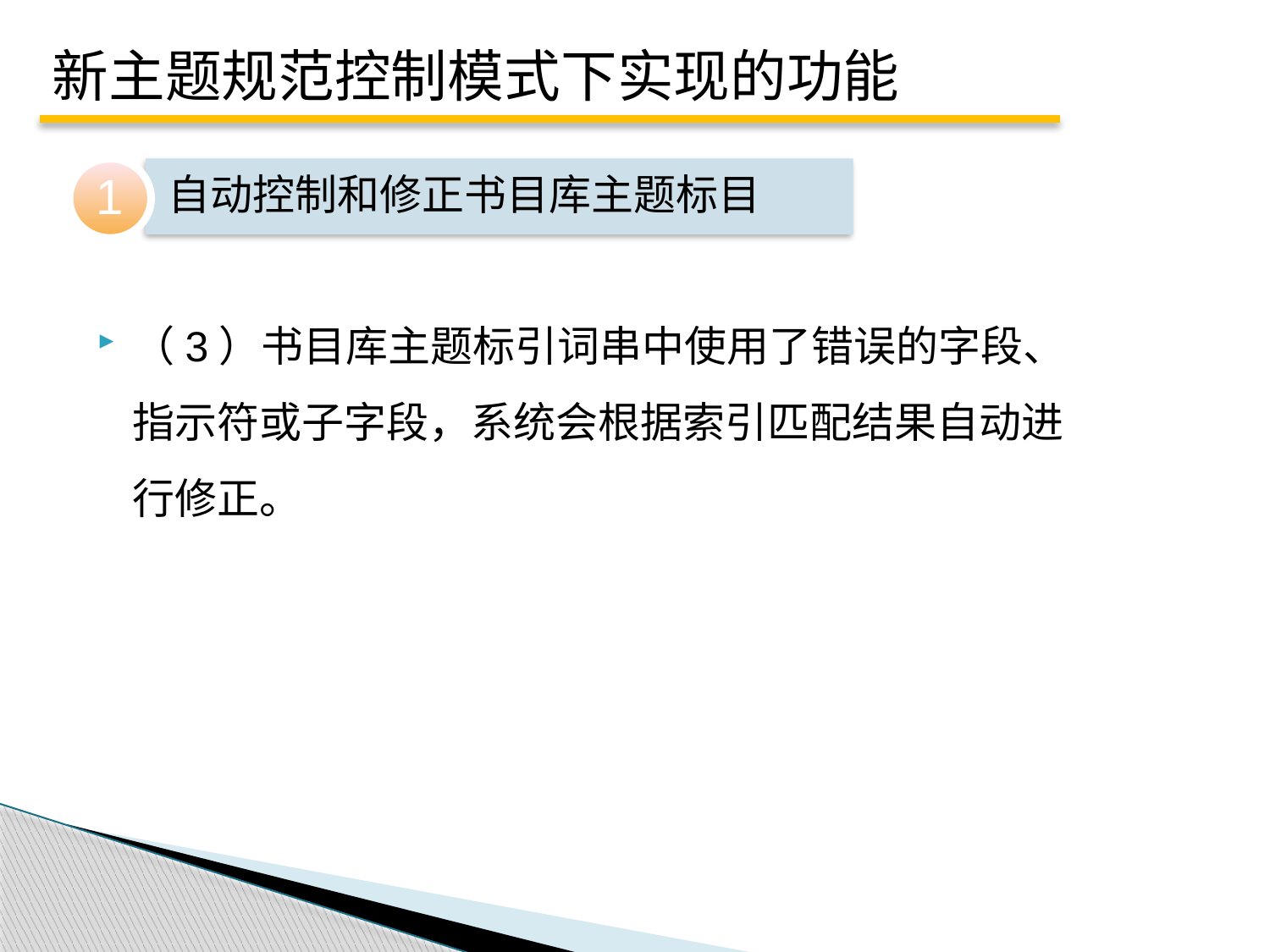

新主题规范控制模式下实现的功能
1
自动控制和修正书目库主题标目
（3）书目库主题标引词串中使用了错误的字段、指示符或子字段，系统会根据索引匹配结果自动进行修正。